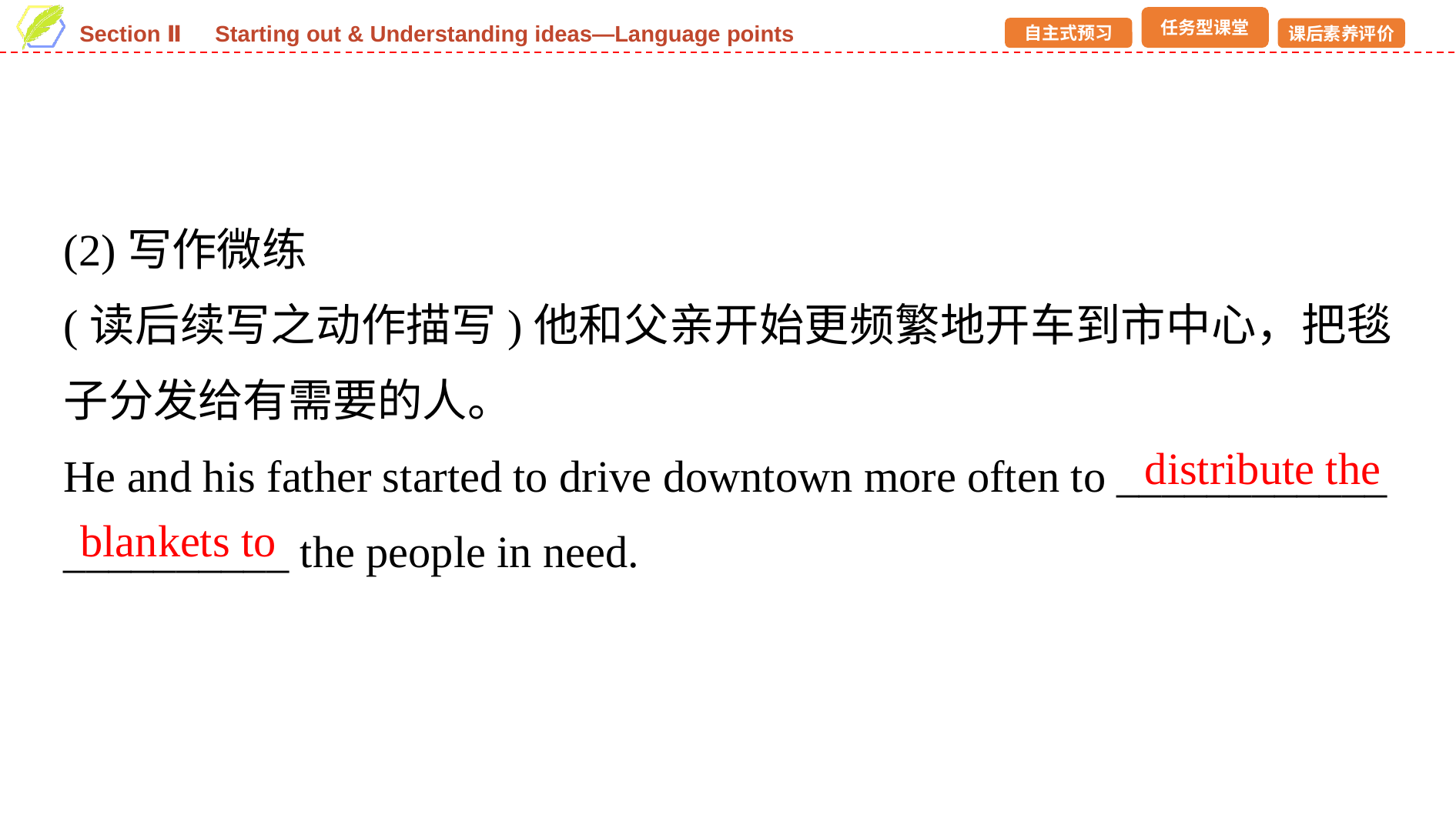

(2)写作微练
(读后续写之动作描写)他和父亲开始更频繁地开车到市中心，把毯子分发给有需要的人。
He and his father started to drive downtown more often to ____________ __________ the people in need.
distribute the
blankets to